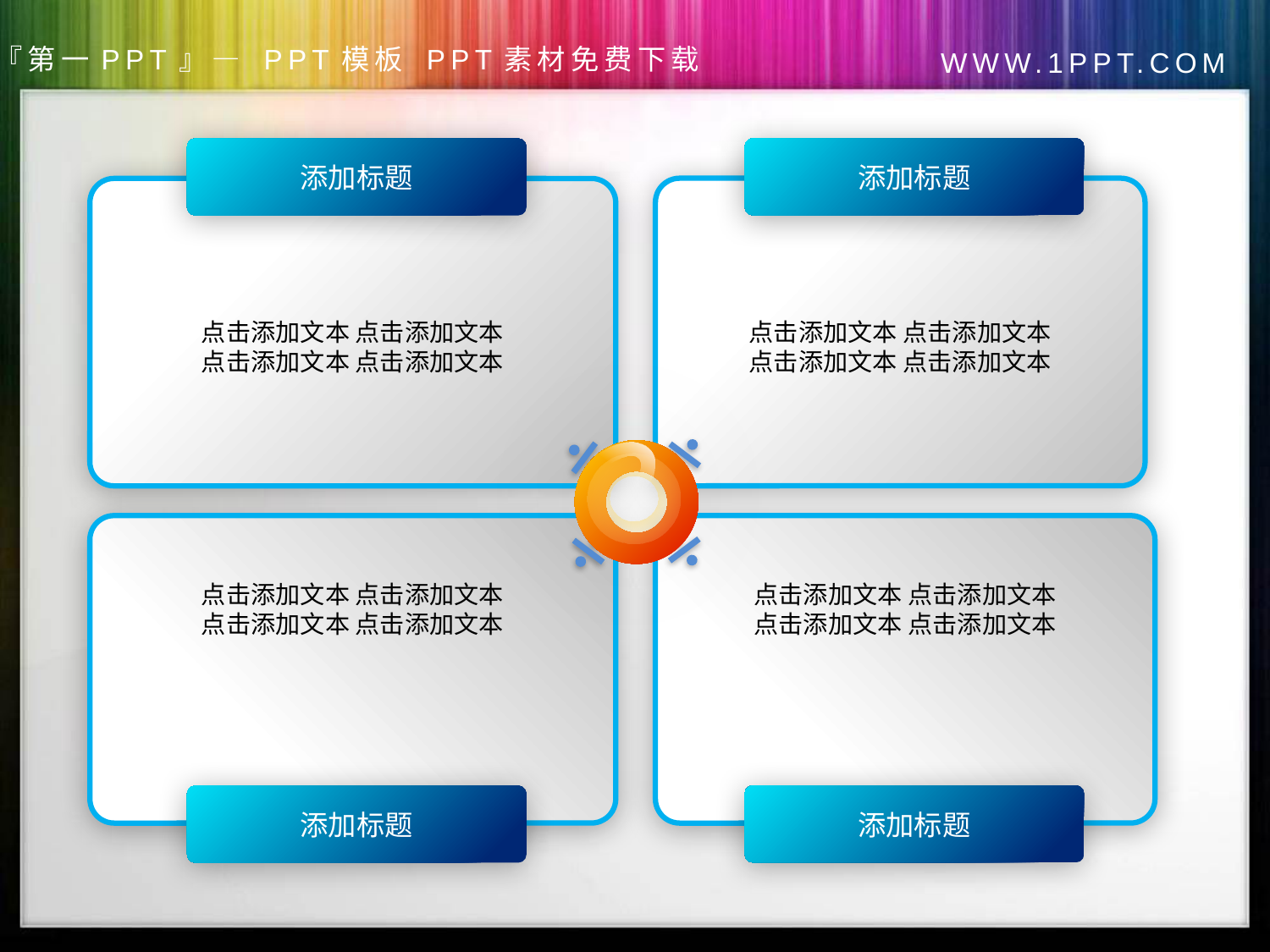

添加标题

添加标题

点击添加文本 点击添加文本
点击添加文本 点击添加文本

点击添加文本 点击添加文本
点击添加文本 点击添加文本

点击添加文本 点击添加文本
点击添加文本 点击添加文本

点击添加文本 点击添加文本
点击添加文本 点击添加文本

添加标题

添加标题
第一PPT模板网，PPT素材下载
www.1ppt.com/sucai/